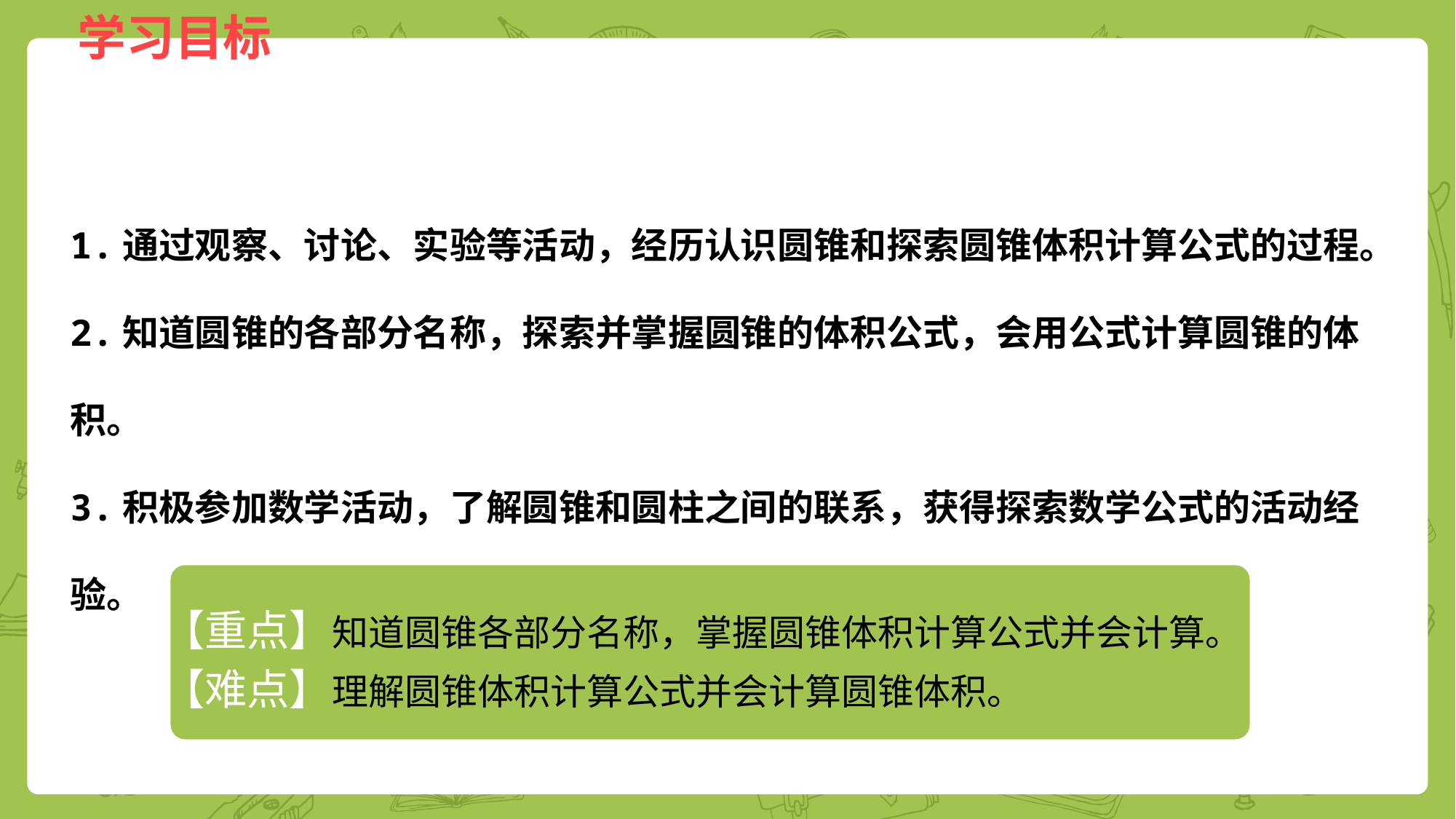

1.通过观察、讨论、实验等活动，经历认识圆锥和探索圆锥体积计算公式的过程。
2.知道圆锥的各部分名称，探索并掌握圆锥的体积公式，会用公式计算圆锥的体积。
3.积极参加数学活动，了解圆锥和圆柱之间的联系，获得探索数学公式的活动经验。

【重点】知道圆锥各部分名称，掌握圆锥体积计算公式并会计算。
【难点】理解圆锥体积计算公式并会计算圆锥体积。